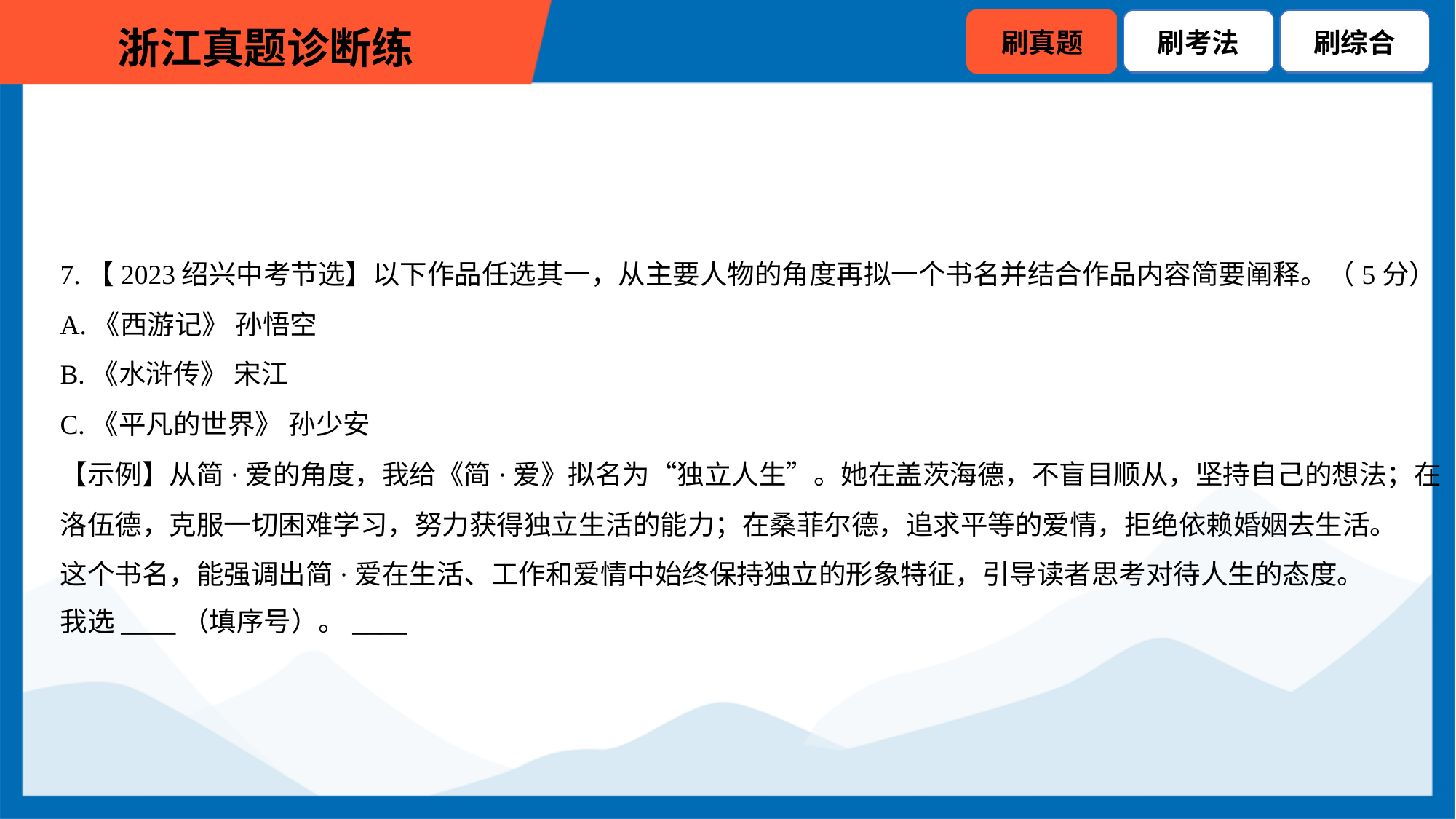

7.【2023绍兴中考节选】以下作品任选其一，从主要人物的角度再拟一个书名并结合作品内容简要阐释。（5分）
A.《西游记》 孙悟空
B.《水浒传》 宋江
C.《平凡的世界》 孙少安
【示例】从简·爱的角度，我给《简·爱》拟名为“独立人生”。她在盖茨海德，不盲目顺从，坚持自己的想法；在
洛伍德，克服一切困难学习，努力获得独立生活的能力；在桑菲尔德，追求平等的爱情，拒绝依赖婚姻去生活。
这个书名，能强调出简·爱在生活、工作和爱情中始终保持独立的形象特征，引导读者思考对待人生的态度。
我选____（填序号）。____